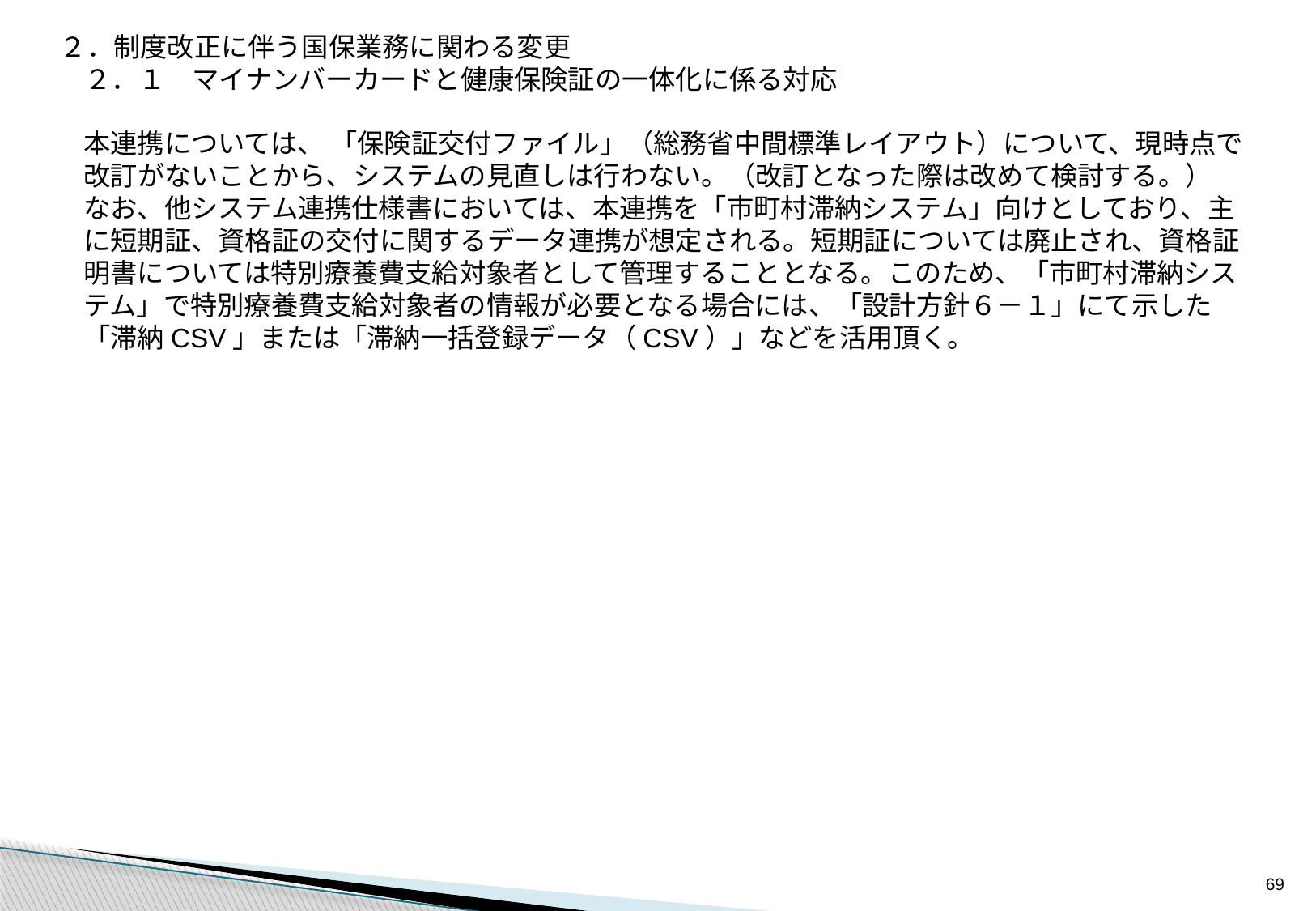

２．制度改正に伴う国保業務に関わる変更
２．１　マイナンバーカードと健康保険証の一体化に係る対応
本連携については、 「保険証交付ファイル」（総務省中間標準レイアウト）について、現時点で改訂がないことから、システムの見直しは行わない。（改訂となった際は改めて検討する。）
なお、他システム連携仕様書においては、本連携を「市町村滞納システム」向けとしており、主に短期証、資格証の交付に関するデータ連携が想定される。短期証については廃止され、資格証明書については特別療養費支給対象者として管理することとなる。このため、「市町村滞納システム」で特別療養費支給対象者の情報が必要となる場合には、「設計方針６－１」にて示した「滞納CSV」または「滞納一括登録データ（CSV）」などを活用頂く。

69